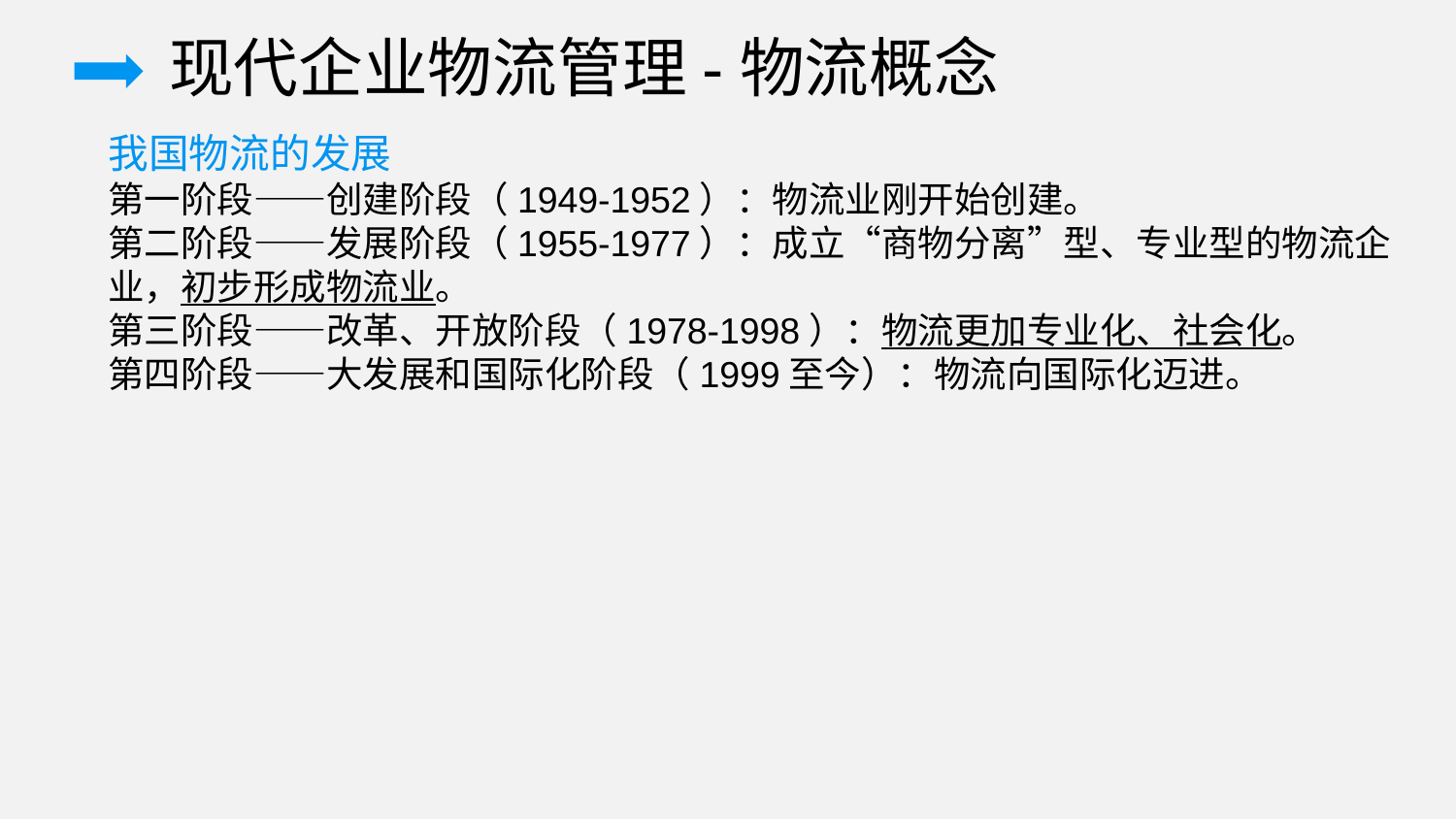

现代企业物流管理-物流概念
我国物流的发展
第一阶段——创建阶段（1949-1952）：物流业刚开始创建。
第二阶段——发展阶段（1955-1977）：成立“商物分离”型、专业型的物流企业，初步形成物流业。
第三阶段——改革、开放阶段（1978-1998）：物流更加专业化、社会化。
第四阶段——大发展和国际化阶段（1999至今）：物流向国际化迈进。